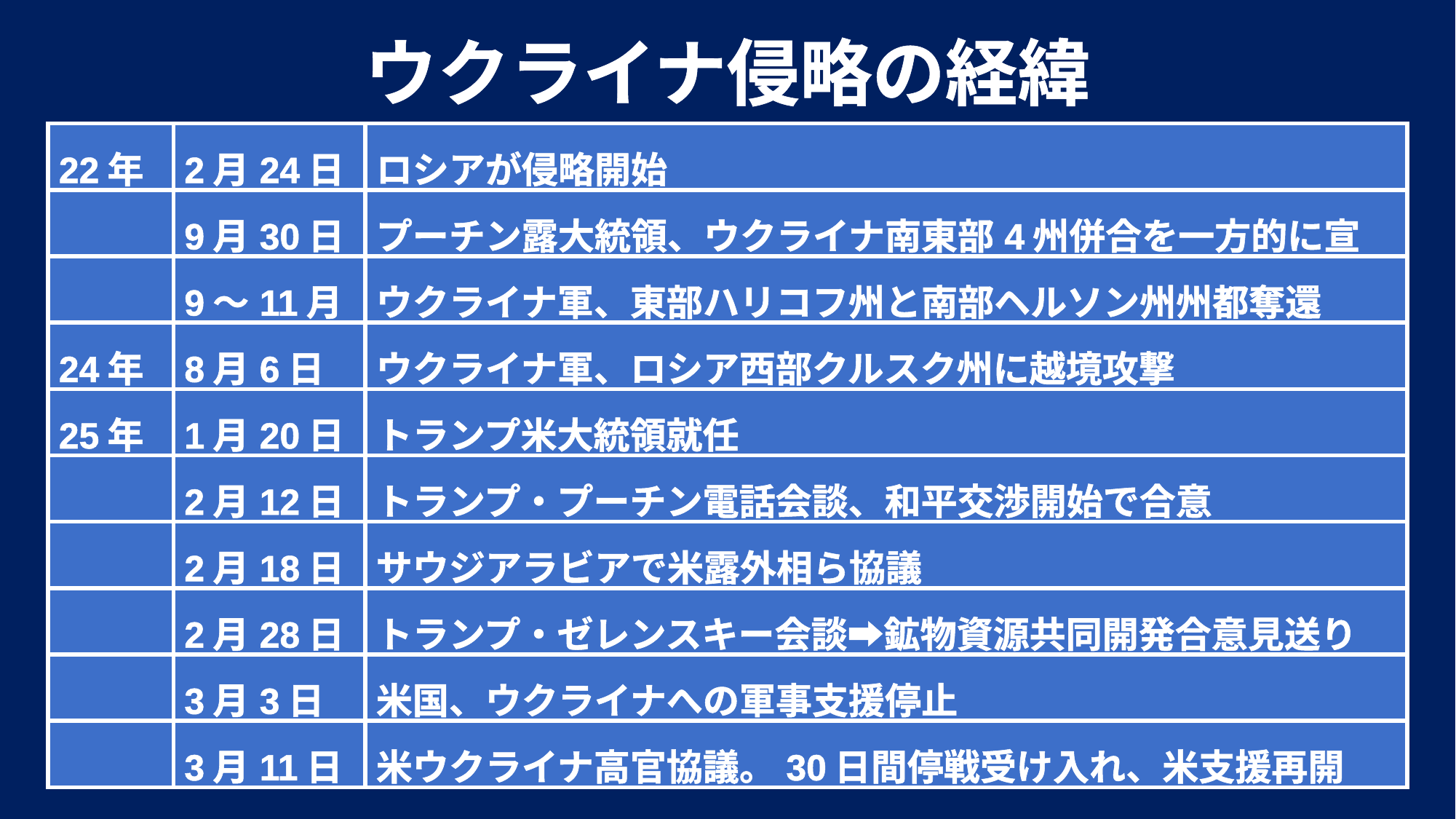

ウクライナ侵略の経緯
| 22年 | 2月24日 | ロシアが侵略開始 |
| --- | --- | --- |
|  | 9月30日 | プーチン露大統領、ウクライナ南東部4州併合を一方的に宣言 |
|  | 9～11月 | ウクライナ軍、東部ハリコフ州と南部ヘルソン州州都奪還 |
| 24年 | 8月6日 | ウクライナ軍、ロシア西部クルスク州に越境攻撃 |
| 25年 | 1月20日 | トランプ米大統領就任 |
|  | 2月12日 | トランプ・プーチン電話会談、和平交渉開始で合意 |
|  | 2月18日 | サウジアラビアで米露外相ら協議 |
|  | 2月28日 | トランプ・ゼレンスキー会談➡鉱物資源共同開発合意見送り |
|  | 3月3日 | 米国、ウクライナへの軍事支援停止 |
|  | 3月11日 | 米ウクライナ高官協議。30日間停戦受け入れ、米支援再開 |